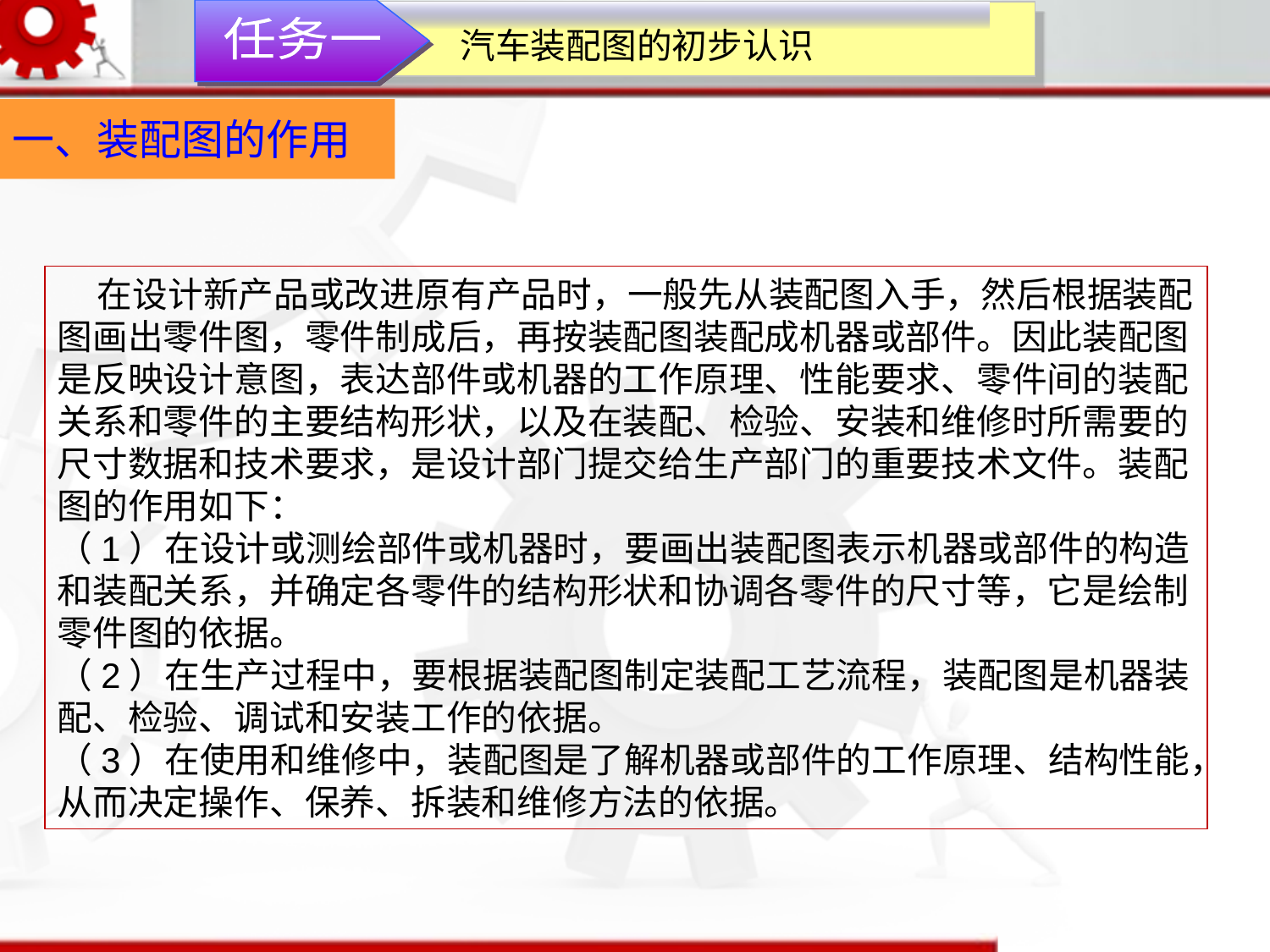

任务一
汽车装配图的初步认识
一、装配图的作用
    在设计新产品或改进原有产品时，一般先从装配图入手，然后根据装配图画出零件图，零件制成后，再按装配图装配成机器或部件。因此装配图是反映设计意图，表达部件或机器的工作原理、性能要求、零件间的装配关系和零件的主要结构形状，以及在装配、检验、安装和维修时所需要的尺寸数据和技术要求，是设计部门提交给生产部门的重要技术文件。装配图的作用如下：
（1）在设计或测绘部件或机器时，要画出装配图表示机器或部件的构造和装配关系，并确定各零件的结构形状和协调各零件的尺寸等，它是绘制零件图的依据。
（2）在生产过程中，要根据装配图制定装配工艺流程，装配图是机器装配、检验、调试和安装工作的依据。
（3）在使用和维修中，装配图是了解机器或部件的工作原理、结构性能，从而决定操作、保养、拆装和维修方法的依据。